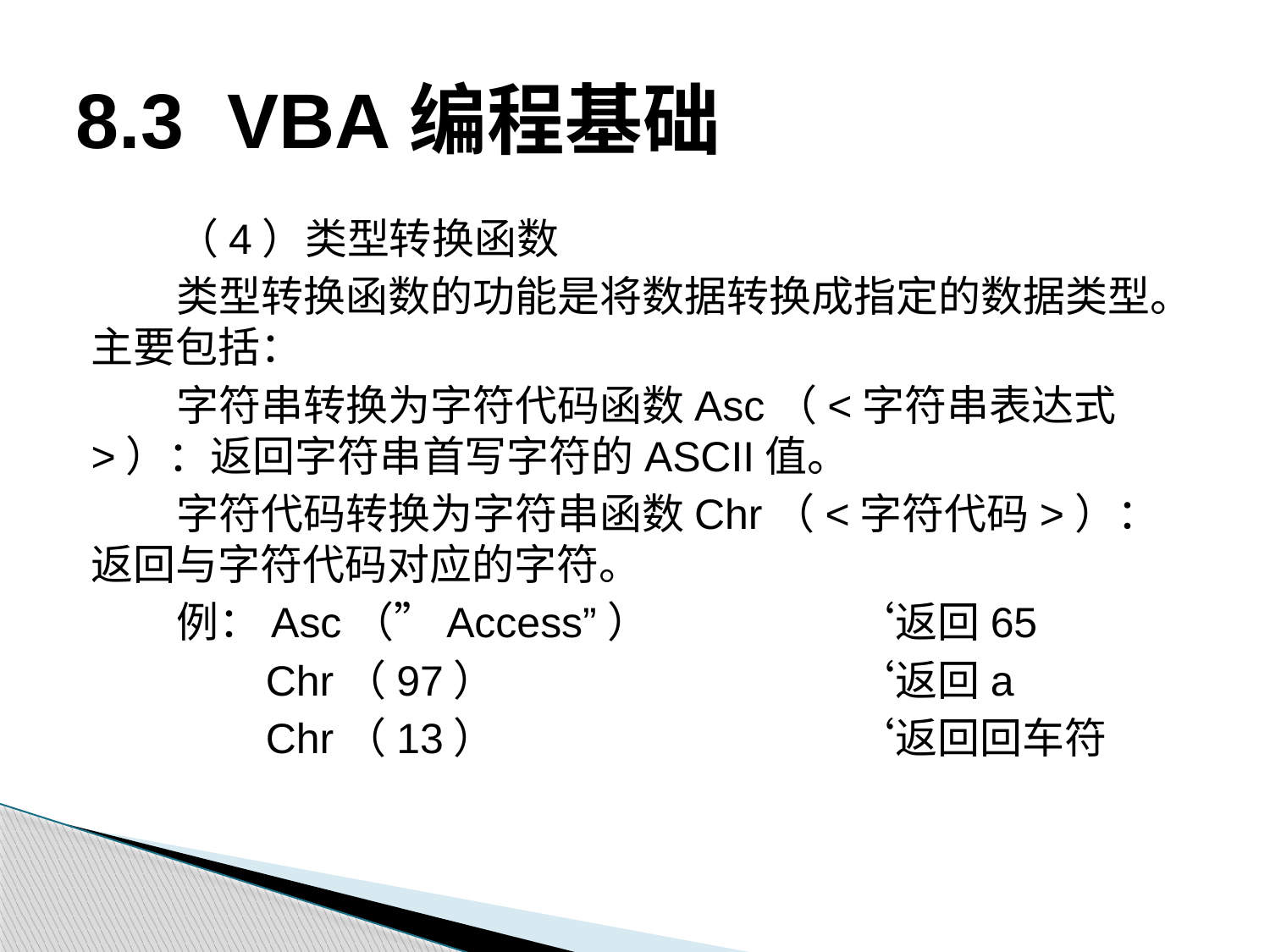

# 8.3  VBA编程基础
（4）类型转换函数
类型转换函数的功能是将数据转换成指定的数据类型。主要包括：
字符串转换为字符代码函数Asc（<字符串表达式>）：返回字符串首写字符的ASCII值。
字符代码转换为字符串函数Chr（<字符代码>）：返回与字符代码对应的字符。
例：Asc（”Access”）		‘返回65
	    Chr（97）			‘返回a
	    Chr（13）			‘返回回车符